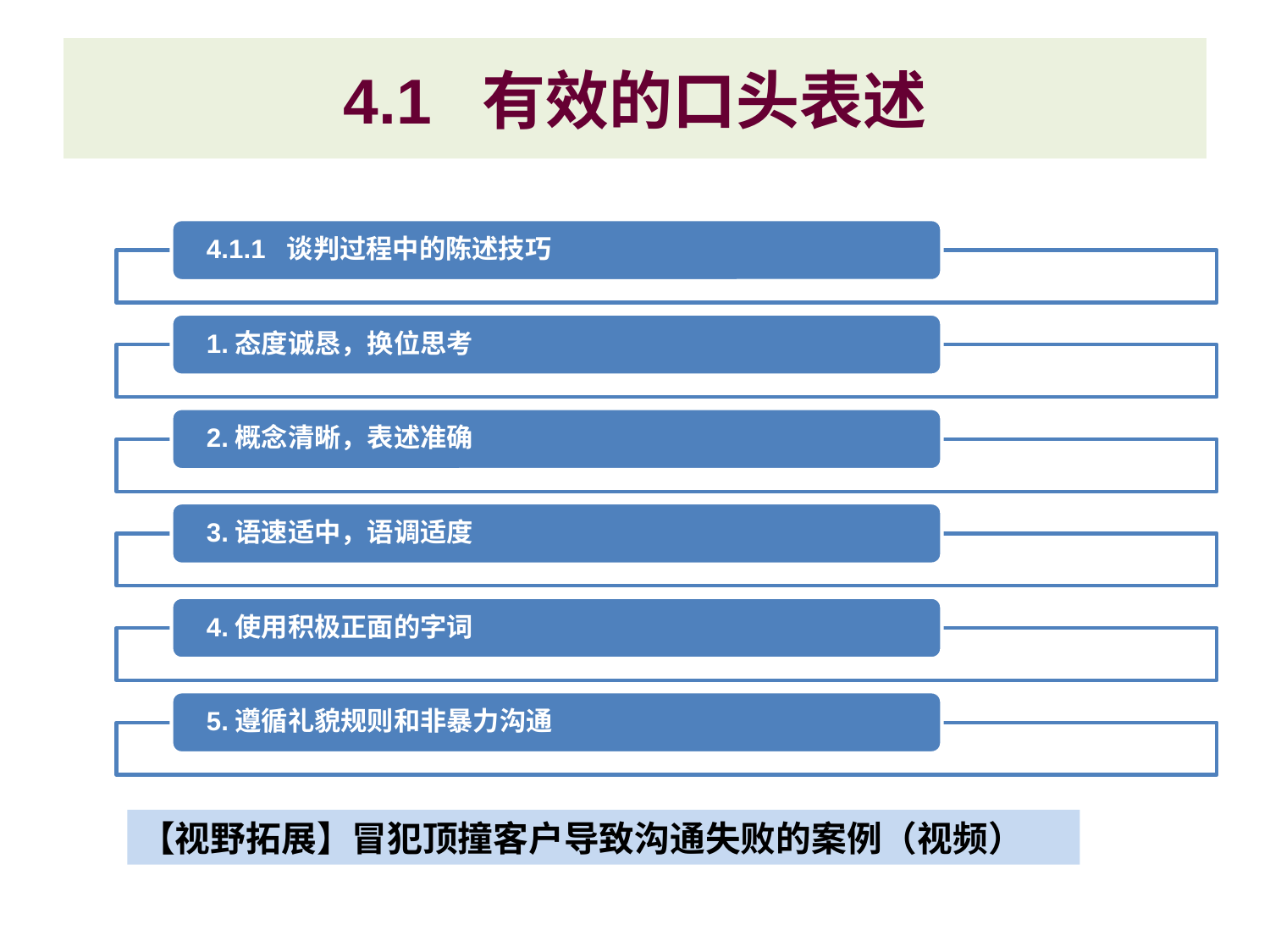

# 4.1  有效的口头表述
4.1.1  谈判过程中的陈述技巧
1.态度诚恳，换位思考
2.概念清晰，表述准确
3.语速适中，语调适度
4.使用积极正面的字词
5.遵循礼貌规则和非暴力沟通
【视野拓展】冒犯顶撞客户导致沟通失败的案例（视频）